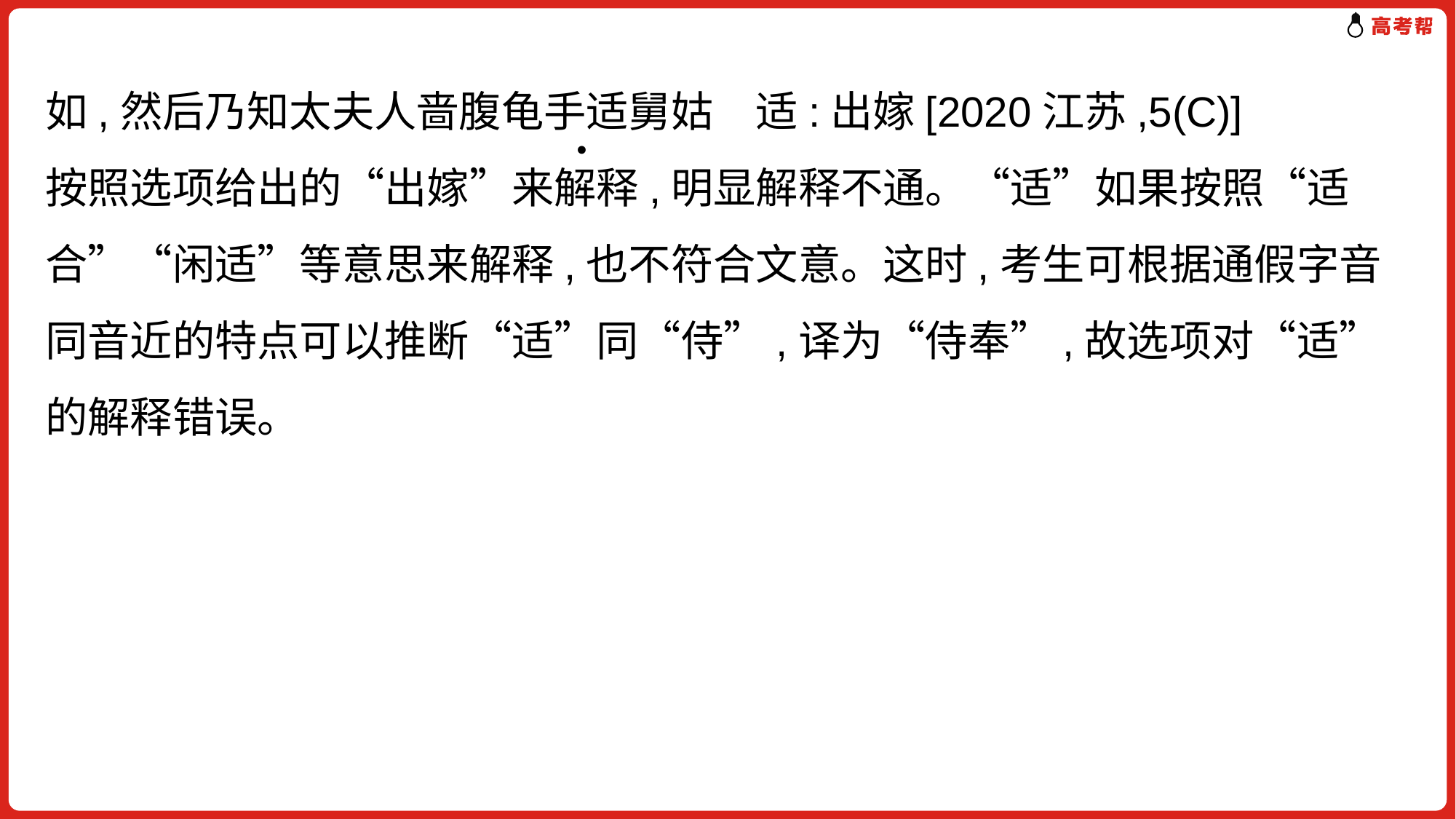

如,然后乃知太夫人啬腹龟手适舅姑　适:出嫁[2020江苏,5(C)]
按照选项给出的“出嫁”来解释,明显解释不通。“适”如果按照“适合”“闲适”等意思来解释,也不符合文意。这时,考生可根据通假字音同音近的特点可以推断“适”同“侍”,译为“侍奉”,故选项对“适”的解释错误。
.